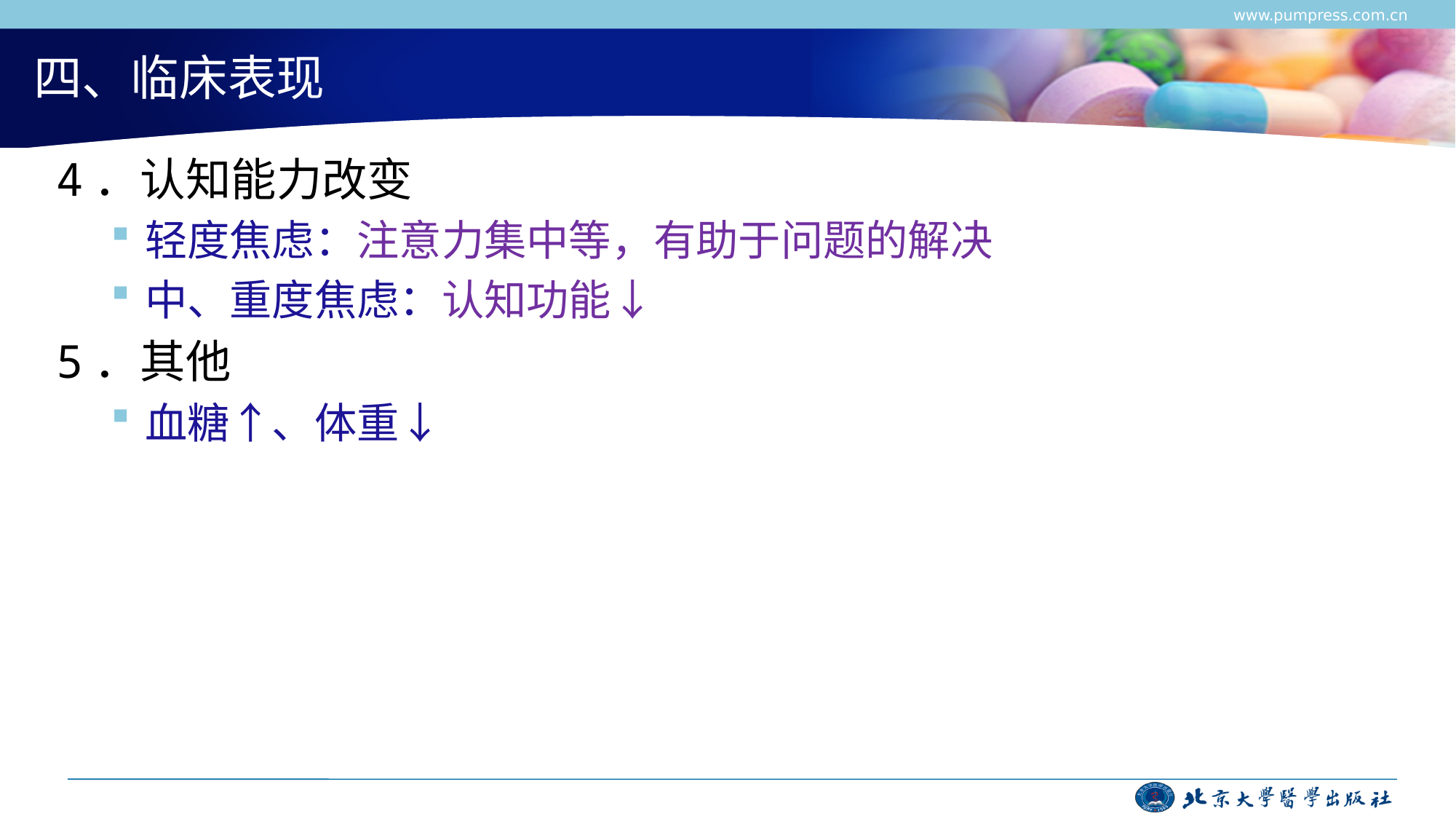

www.pumpress.com.cn
# 四、临床表现
4．认知能力改变
轻度焦虑：注意力集中等，有助于问题的解决
中、重度焦虑：认知功能↓
5．其他
血糖↑、体重↓